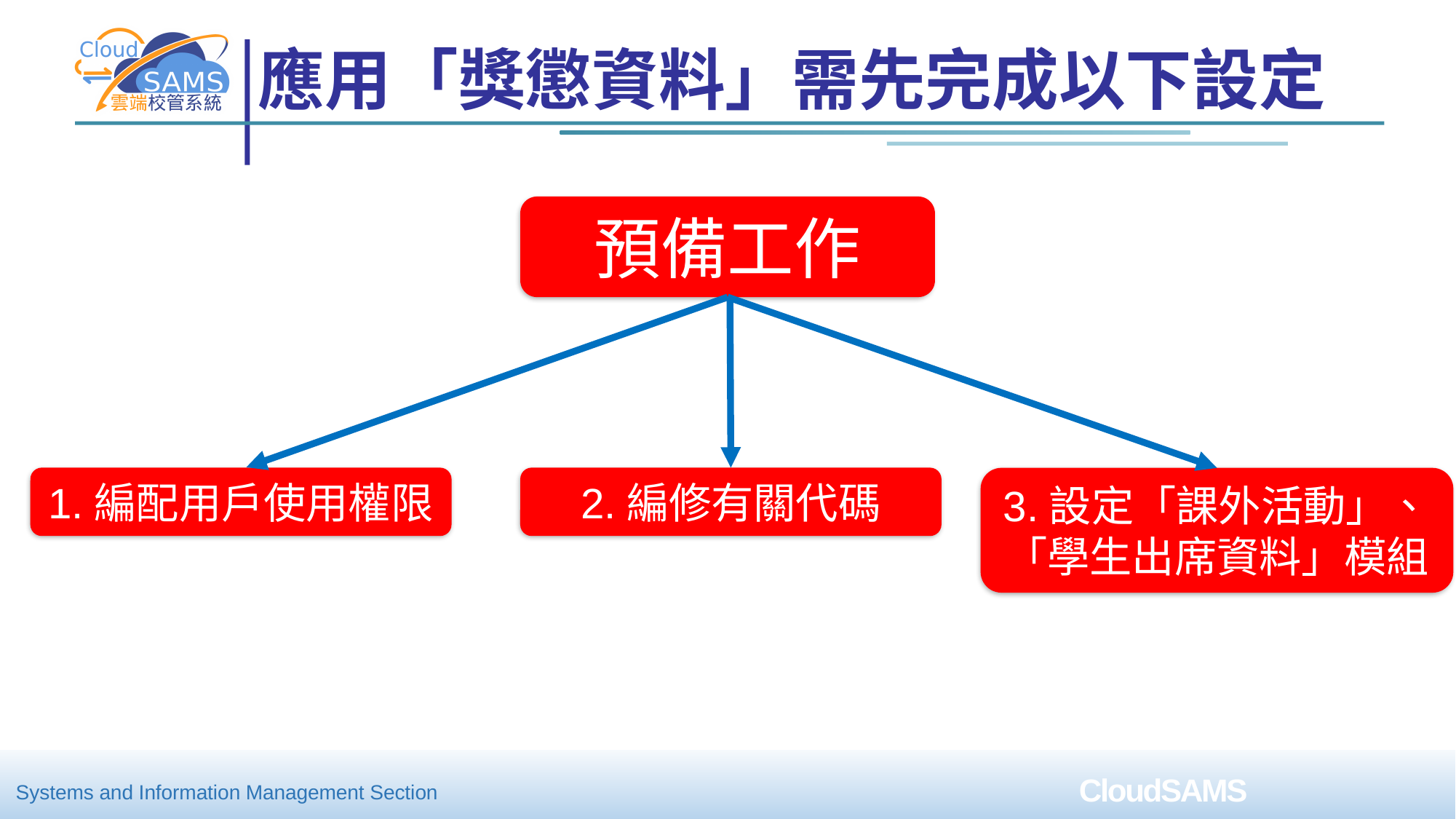

# 應用「獎懲資料」需先完成以下設定
預備工作
1.編配用戶使用權限
2.編修有關代碼
3.設定「課外活動」、「學生出席資料」模組